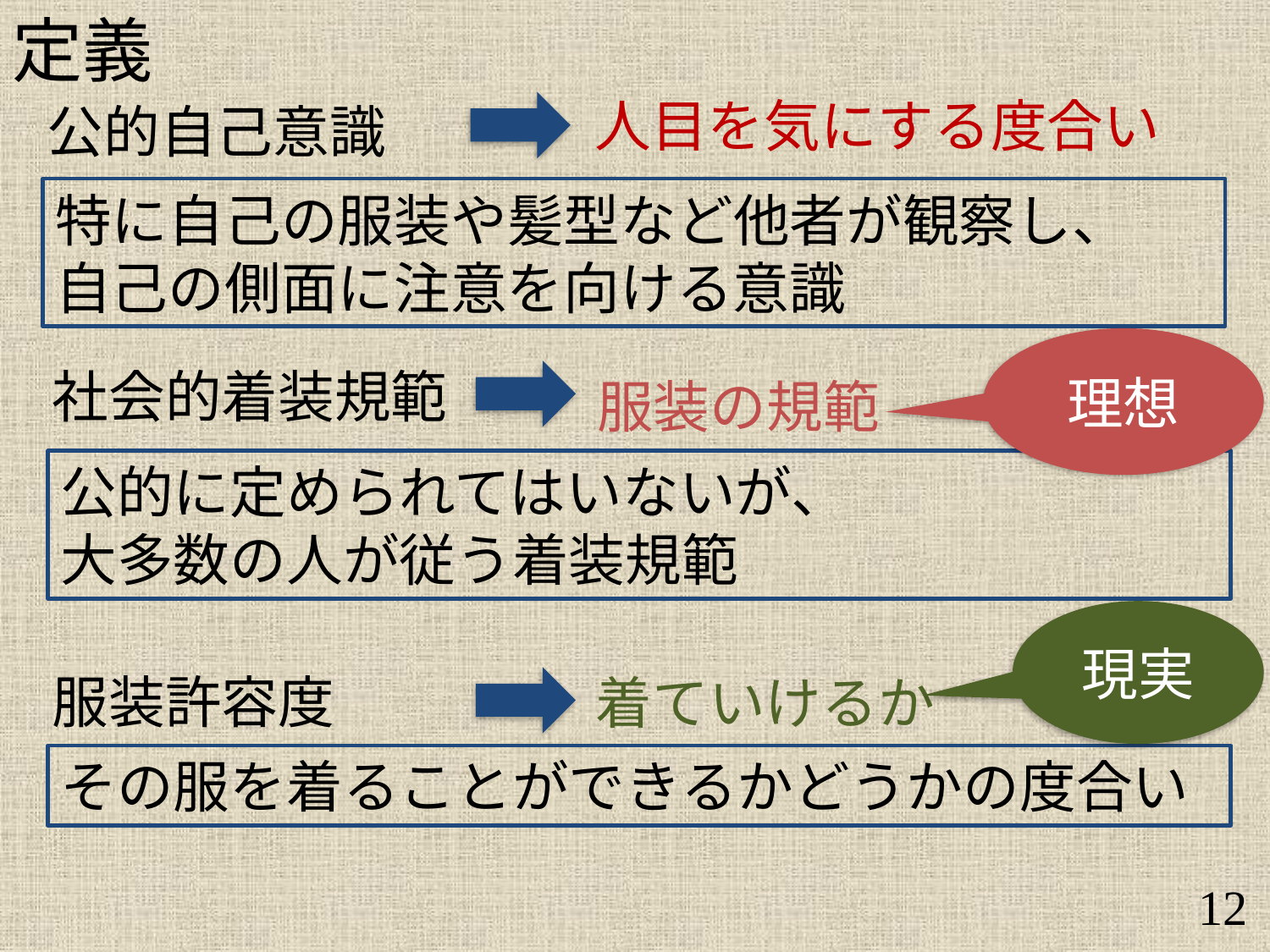

定義
人目を気にする度合い
公的自己意識

特に自己の服装や髪型など他者が観察し、
自己の側面に注意を向ける意識
理想
社会的着装規範

服装の規範
公的に定められてはいないが、
大多数の人が従う着装規範
現実
着ていけるか
服装許容度

その服を着ることができるかどうかの度合い
12